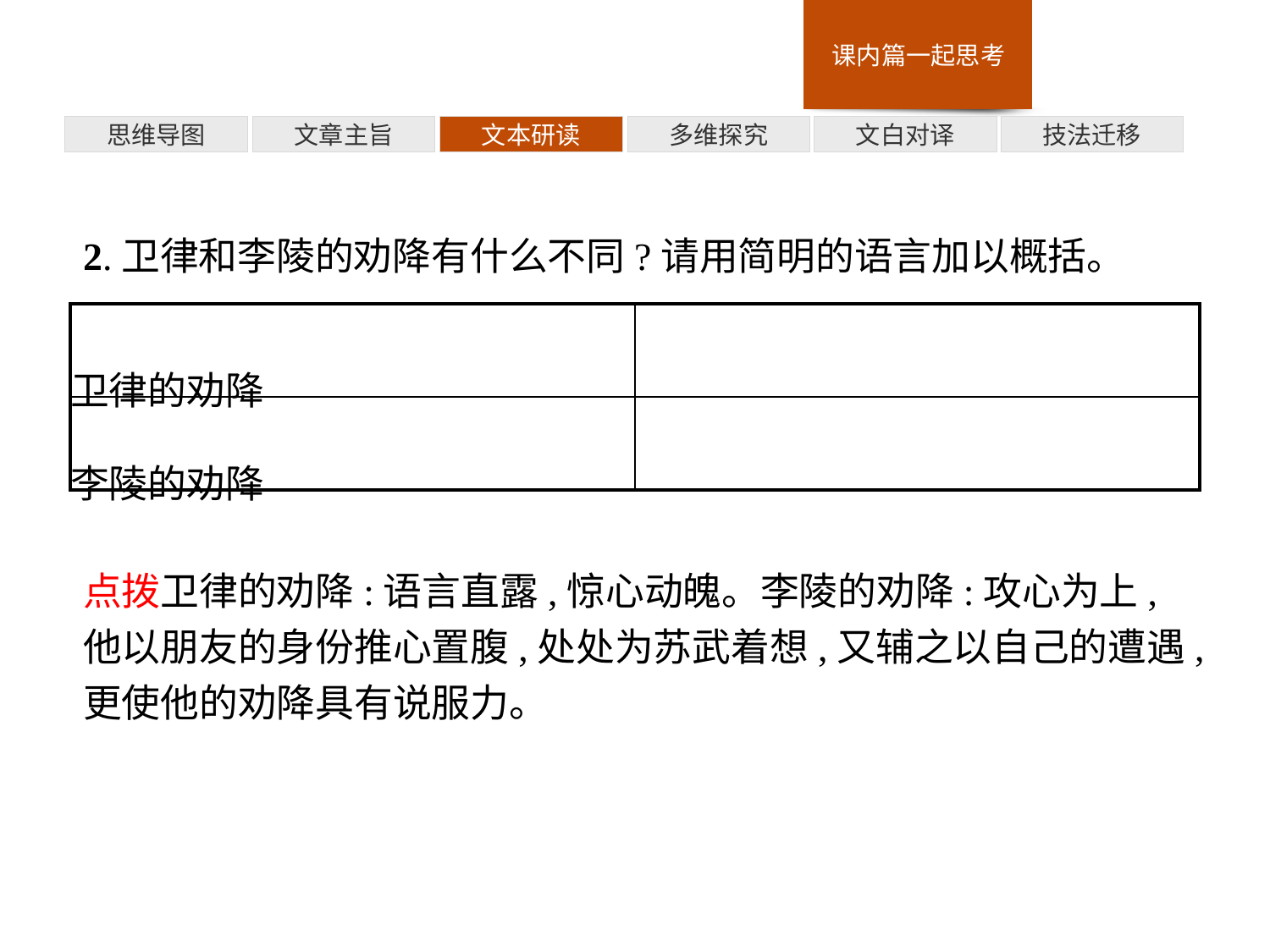

多维探究
思维导图
文章主旨
文本研读
文白对译
技法迁移
2.卫律和李陵的劝降有什么不同?请用简明的语言加以概括。

点拨卫律的劝降:语言直露,惊心动魄。李陵的劝降:攻心为上,他以朋友的身份推心置腹,处处为苏武着想,又辅之以自己的遭遇,更使他的劝降具有说服力。
| 卫律的劝降 |  |
| --- | --- |
| 李陵的劝降 |  |